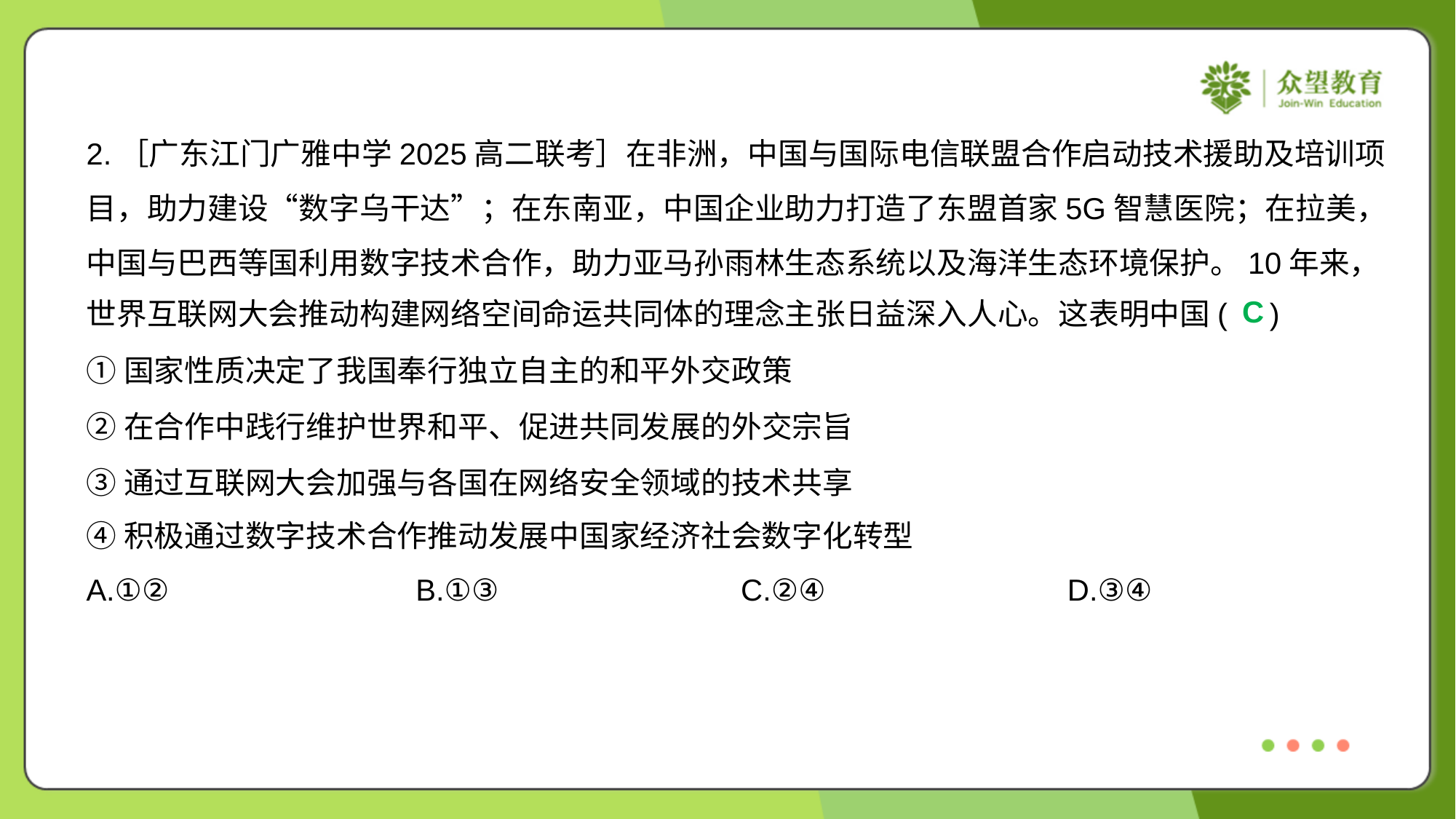

2.［广东江门广雅中学2025高二联考］在非洲，中国与国际电信联盟合作启动技术援助及培训项
目，助力建设“数字乌干达”；在东南亚，中国企业助力打造了东盟首家5G智慧医院；在拉美，
中国与巴西等国利用数字技术合作，助力亚马孙雨林生态系统以及海洋生态环境保护。10年来，
世界互联网大会推动构建网络空间命运共同体的理念主张日益深入人心。这表明中国(     )
C
①国家性质决定了我国奉行独立自主的和平外交政策
②在合作中践行维护世界和平、促进共同发展的外交宗旨
③通过互联网大会加强与各国在网络安全领域的技术共享
④积极通过数字技术合作推动发展中国家经济社会数字化转型
A.①②	B.①③	C.②④	D.③④